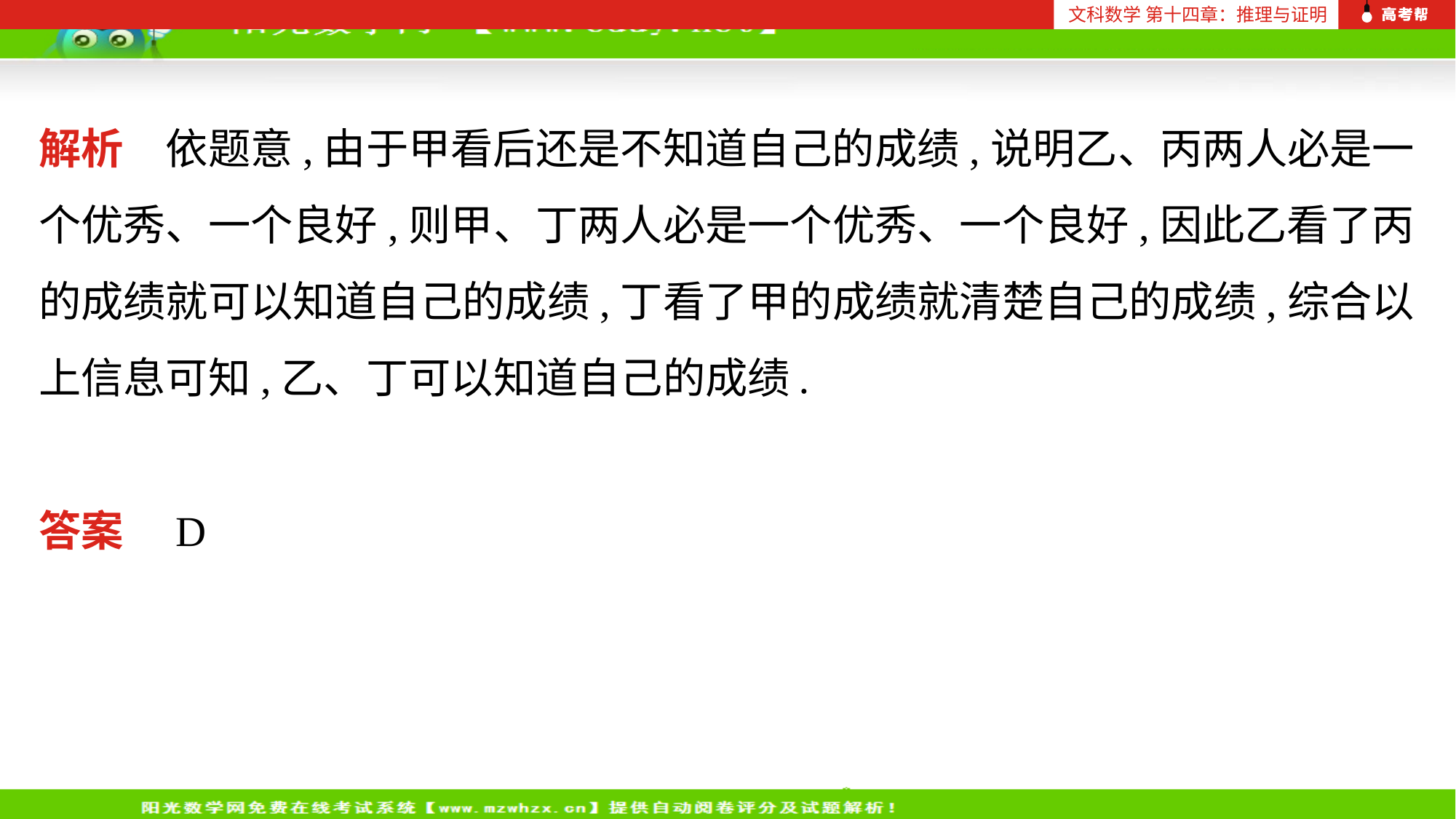

文科数学 第十四章：推理与证明

解析　依题意,由于甲看后还是不知道自己的成绩,说明乙、丙两人必是一个优秀、一个良好,则甲、丁两人必是一个优秀、一个良好,因此乙看了丙的成绩就可以知道自己的成绩,丁看了甲的成绩就清楚自己的成绩,综合以上信息可知,乙、丁可以知道自己的成绩.

答案　D